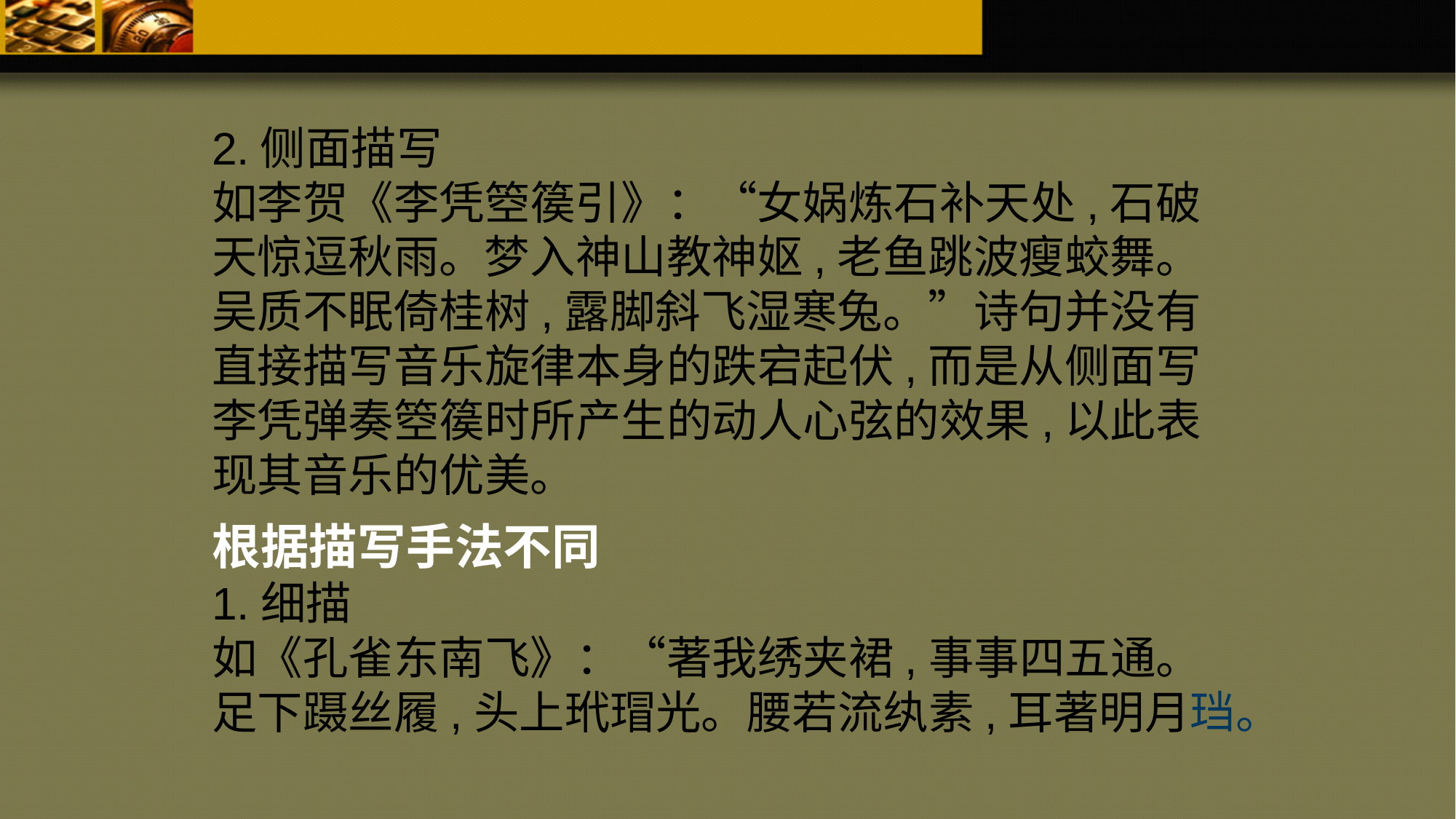

2.侧面描写
如李贺《李凭箜篌引》：“女娲炼石补天处,石破天惊逗秋雨。梦入神山教神妪,老鱼跳波瘦蛟舞。吴质不眠倚桂树,露脚斜飞湿寒兔。”诗句并没有直接描写音乐旋律本身的跌宕起伏,而是从侧面写李凭弹奏箜篌时所产生的动人心弦的效果,以此表现其音乐的优美。
根据描写手法不同
1.细描
如《孔雀东南飞》：“著我绣夹裙,事事四五通。足下蹑丝履,头上玳瑁光。腰若流纨素,耳著明月珰。